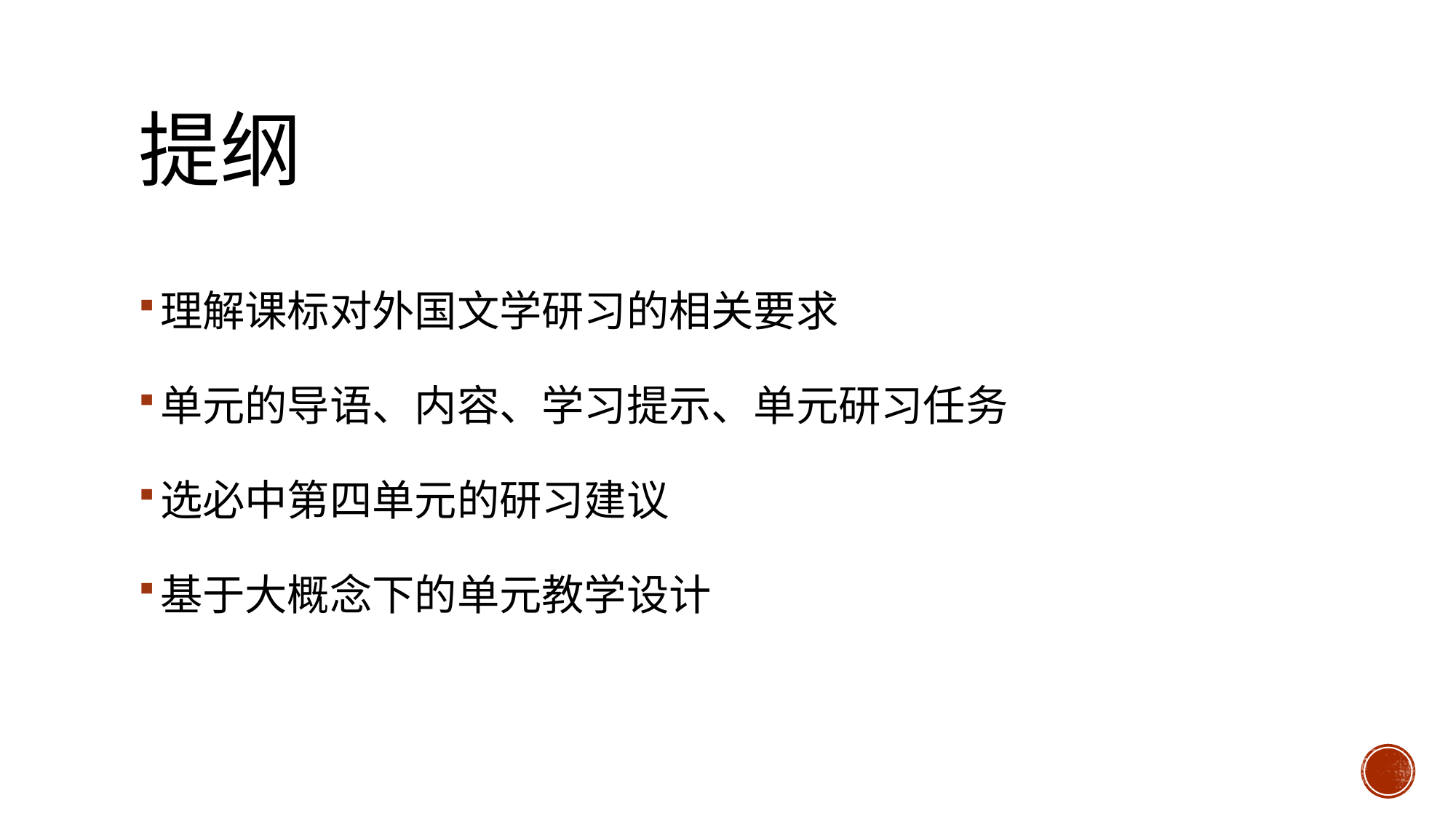

# 提纲
理解课标对外国文学研习的相关要求
单元的导语、内容、学习提示、单元研习任务
选必中第四单元的研习建议
基于大概念下的单元教学设计